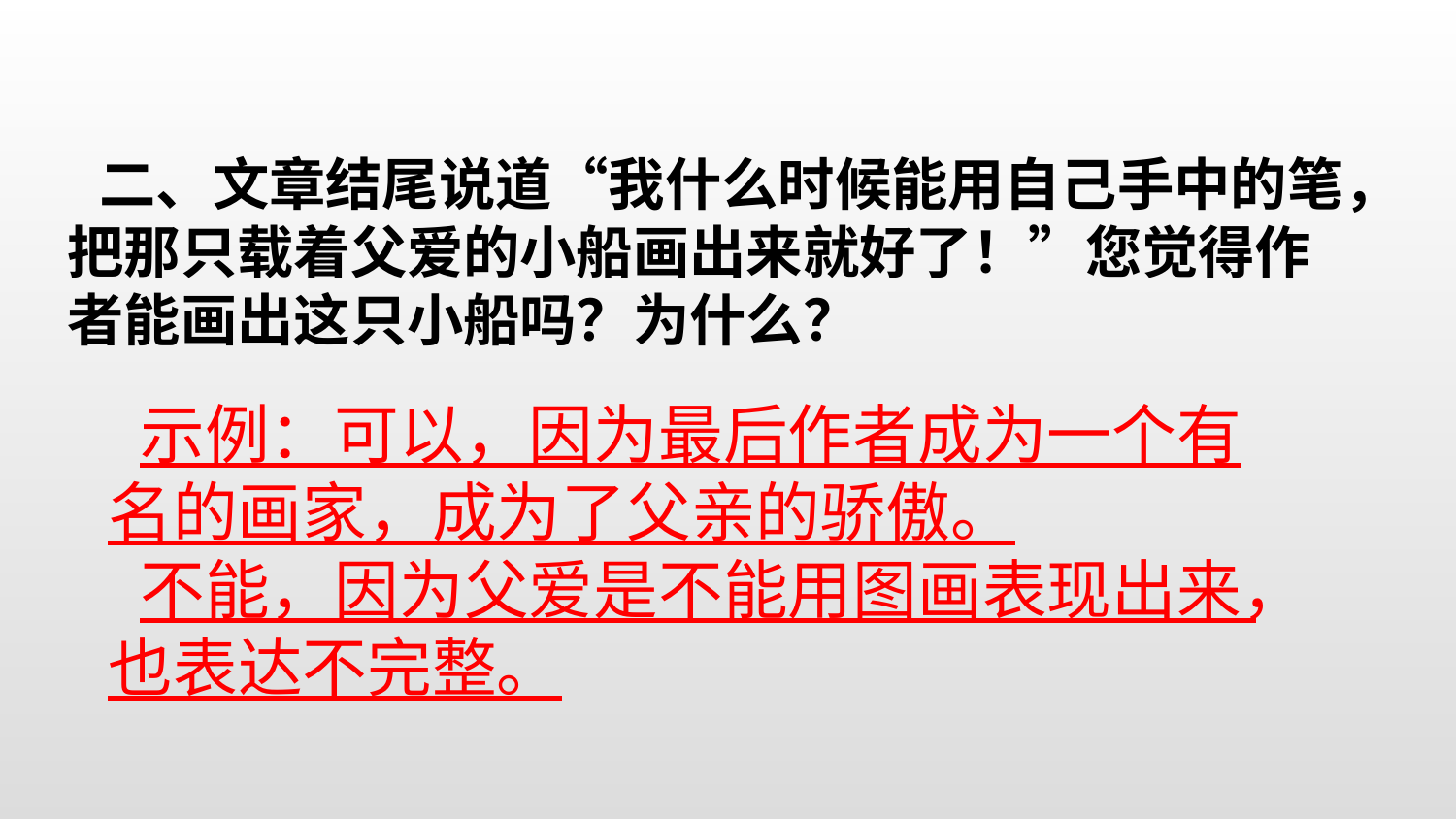

二、文章结尾说道“我什么时候能用自己手中的笔，把那只载着父爱的小船画出来就好了！”您觉得作者能画出这只小船吗？为什么？
示例：可以，因为最后作者成为一个有名的画家，成为了父亲的骄傲。
不能，因为父爱是不能用图画表现出来，也表达不完整。